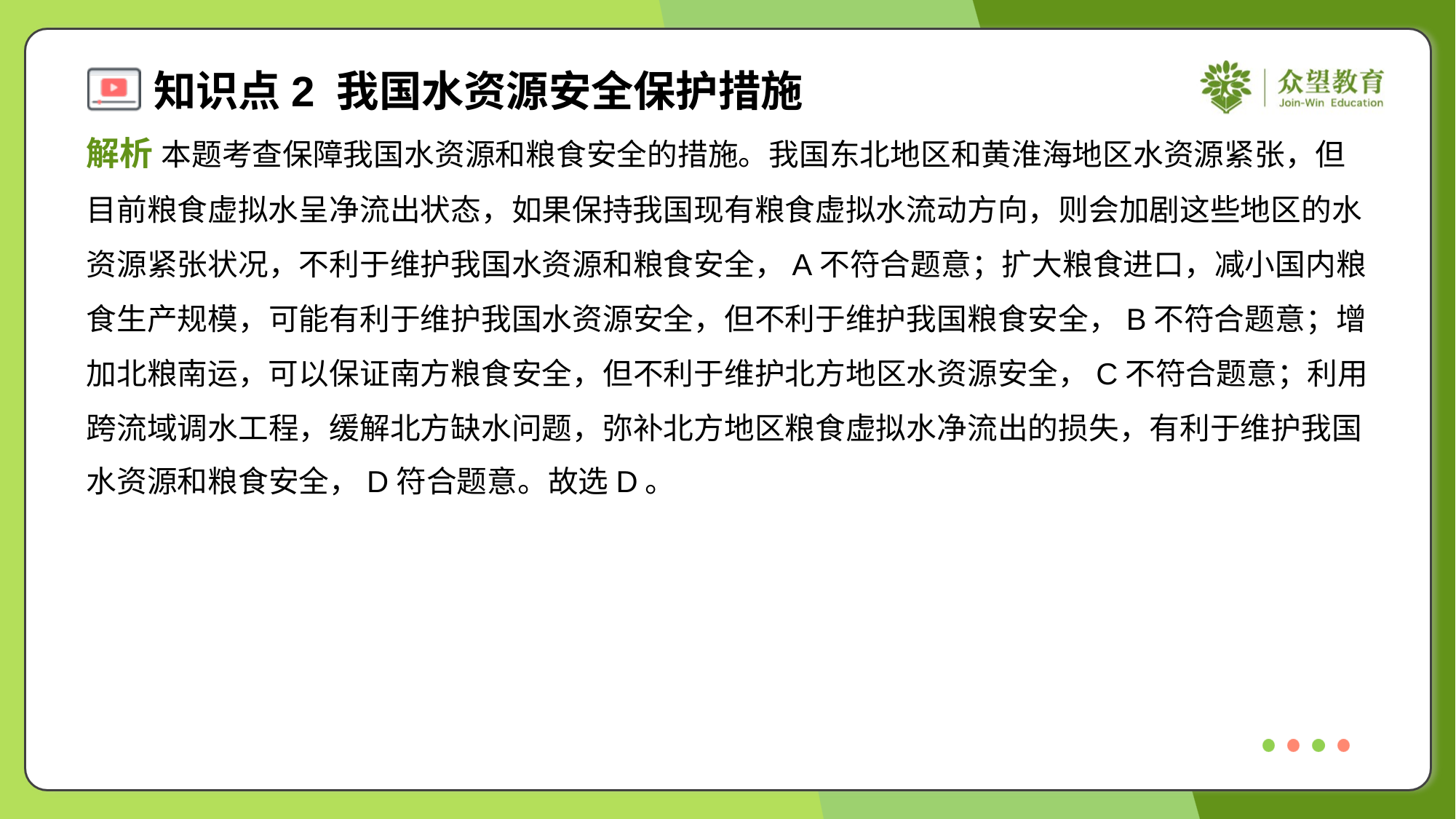

解析 本题考查保障我国水资源和粮食安全的措施。我国东北地区和黄淮海地区水资源紧张，但
目前粮食虚拟水呈净流出状态，如果保持我国现有粮食虚拟水流动方向，则会加剧这些地区的水
资源紧张状况，不利于维护我国水资源和粮食安全，A不符合题意；扩大粮食进口，减小国内粮
食生产规模，可能有利于维护我国水资源安全，但不利于维护我国粮食安全，B不符合题意；增
加北粮南运，可以保证南方粮食安全，但不利于维护北方地区水资源安全，C不符合题意；利用
跨流域调水工程，缓解北方缺水问题，弥补北方地区粮食虚拟水净流出的损失，有利于维护我国
水资源和粮食安全，D符合题意。故选D。